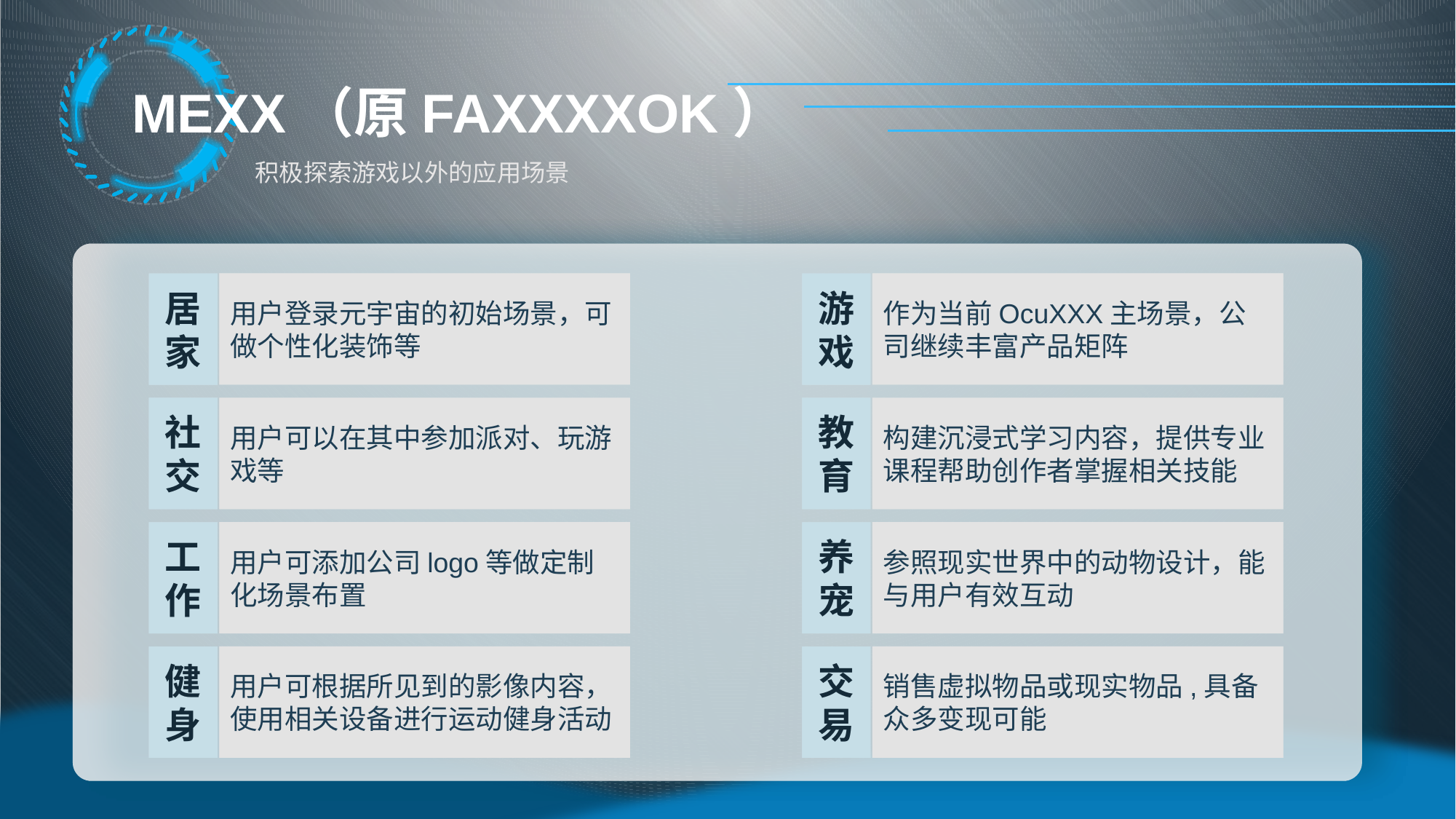

MEXX（原FAXXXXOK）
积极探索游戏以外的应用场景

用户登录元宇宙的初始场景，可做个性化装饰等
居家
作为当前OcuXXX主场景，公司继续丰富产品矩阵
游戏
用户可以在其中参加派对、玩游戏等
社交
构建沉浸式学习内容，提供专业课程帮助创作者掌握相关技能
教育
用户可添加公司logo等做定制化场景布置
工作
参照现实世界中的动物设计，能与用户有效互动
养宠
用户可根据所见到的影像内容，使用相关设备进行运动健身活动
健身
销售虚拟物品或现实物品,具备众多变现可能
交易